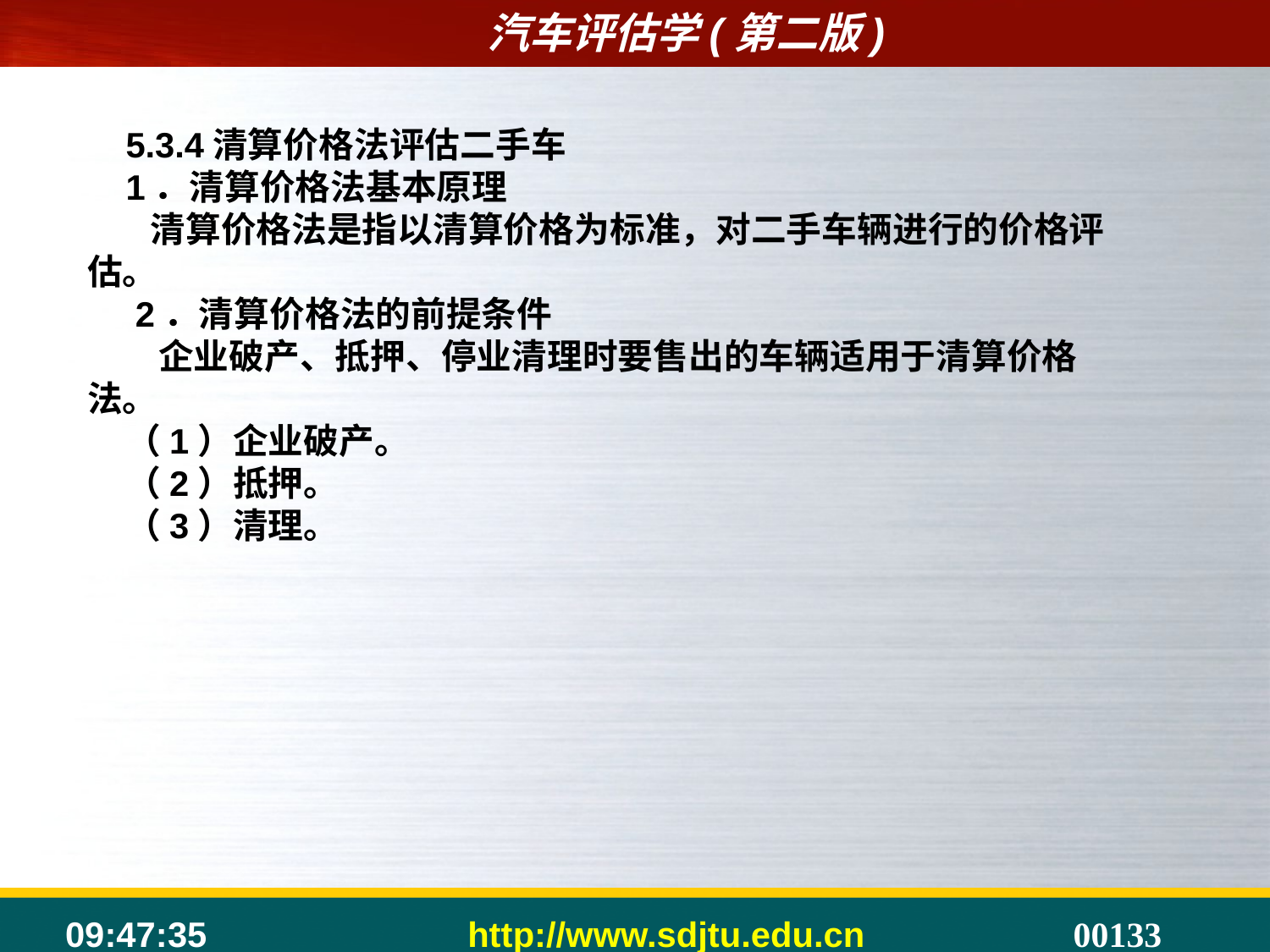

5.3.4清算价格法评估二手车
1．清算价格法基本原理
  清算价格法是指以清算价格为标准，对二手车辆进行的价格评估。
 2．清算价格法的前提条件
   企业破产、抵押、停业清理时要售出的车辆适用于清算价格法。
（1）企业破产。
（2）抵押。
（3）清理。